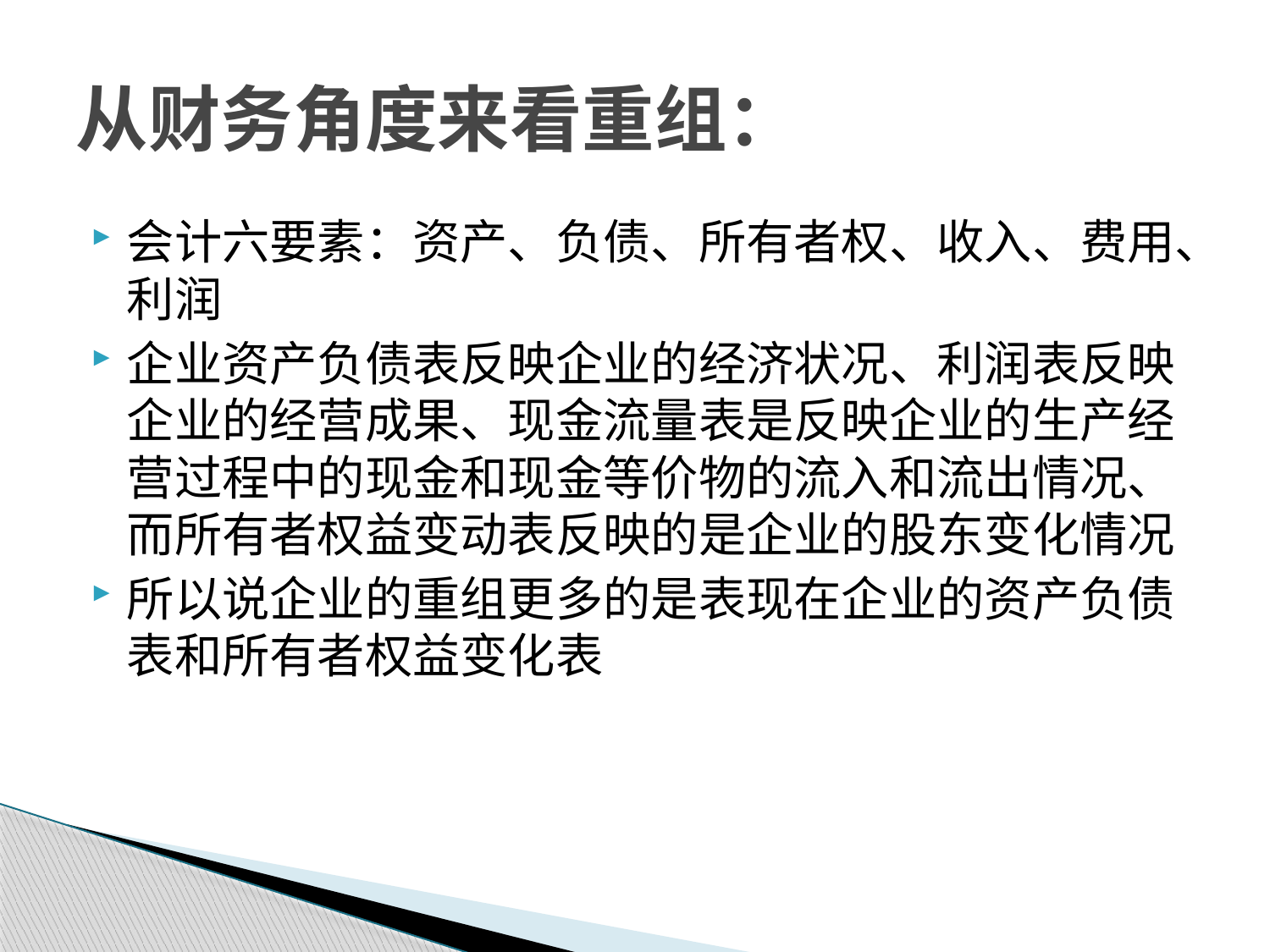

# 从财务角度来看重组：
会计六要素：资产、负债、所有者权、收入、费用、利润
企业资产负债表反映企业的经济状况、利润表反映企业的经营成果、现金流量表是反映企业的生产经营过程中的现金和现金等价物的流入和流出情况、而所有者权益变动表反映的是企业的股东变化情况
所以说企业的重组更多的是表现在企业的资产负债表和所有者权益变化表